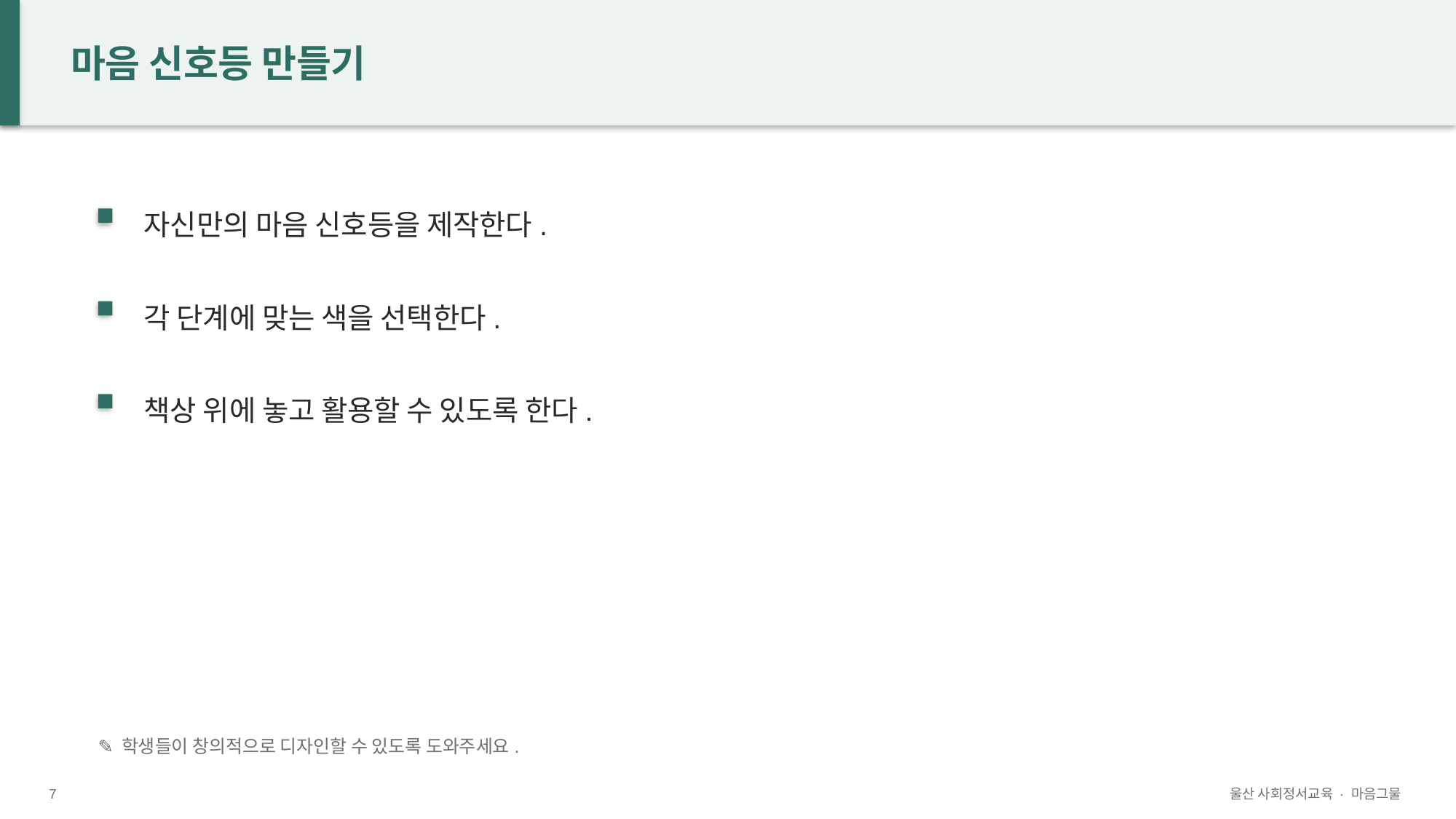

마음 신호등 만들기
자신만의 마음 신호등을 제작한다.

각 단계에 맞는 색을 선택한다.

책상 위에 놓고 활용할 수 있도록 한다.

✎ 학생들이 창의적으로 디자인할 수 있도록 도와주세요.
7
울산 사회정서교육 · 마음그물